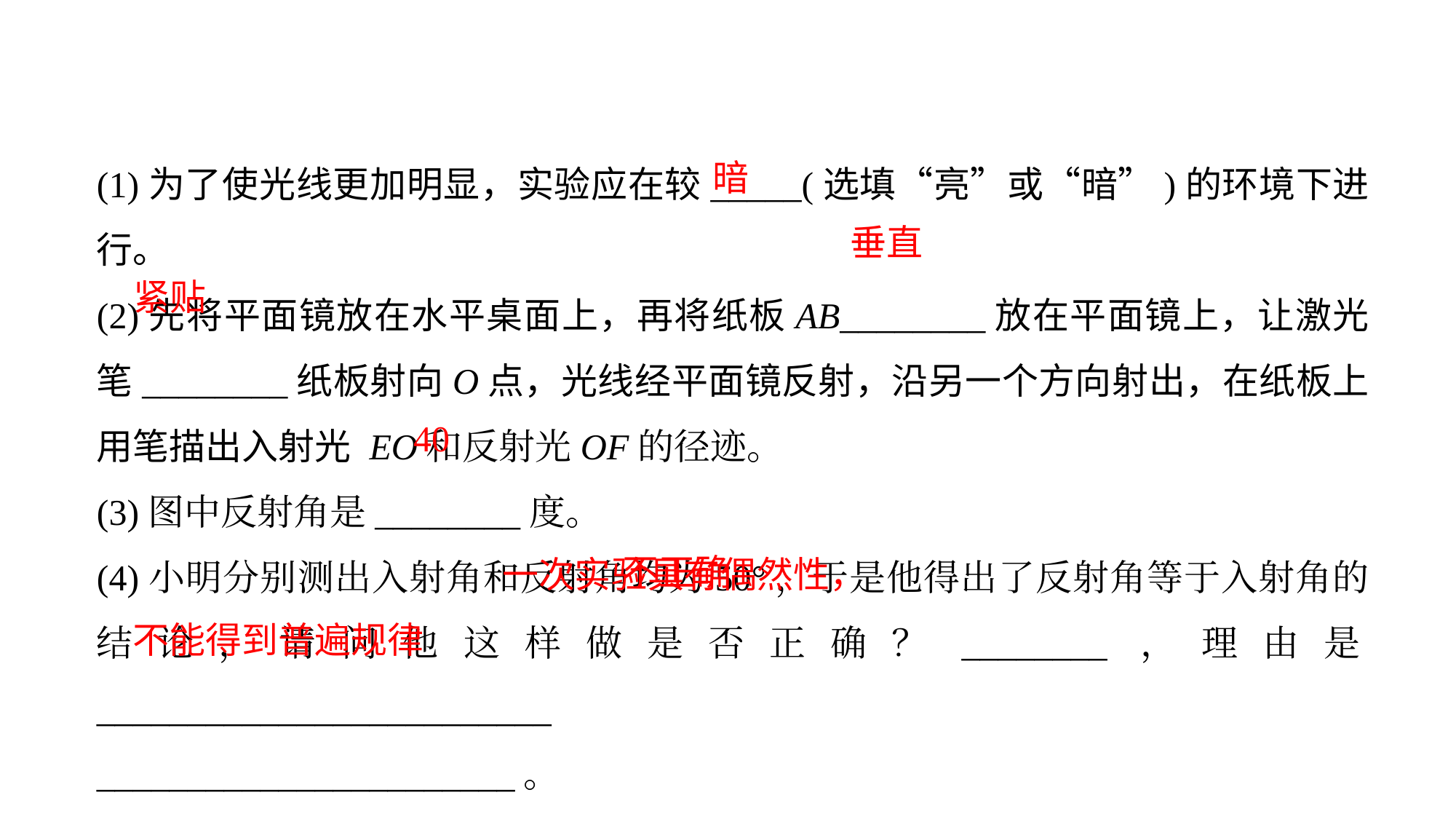

(1)为了使光线更加明显，实验应在较_____(选填“亮”或“暗”)的环境下进行。
(2)先将平面镜放在水平桌面上，再将纸板AB________放在平面镜上，让激光笔________纸板射向O点，光线经平面镜反射，沿另一个方向射出，在纸板上用笔描出入射光 EO和反射光OF的径迹。
(3)图中反射角是________度。
(4)小明分别测出入射角和反射角均为50°，于是他得出了反射角等于入射角的结论，请问他这样做是否正确？________，理由是_________________________
_______________________。
(5)改变入射角大小，多次实验后，小明得到如下几组数据：
暗
垂直
紧贴
40
                                            一次实验具有偶然性，
不能得到普遍规律
不正确